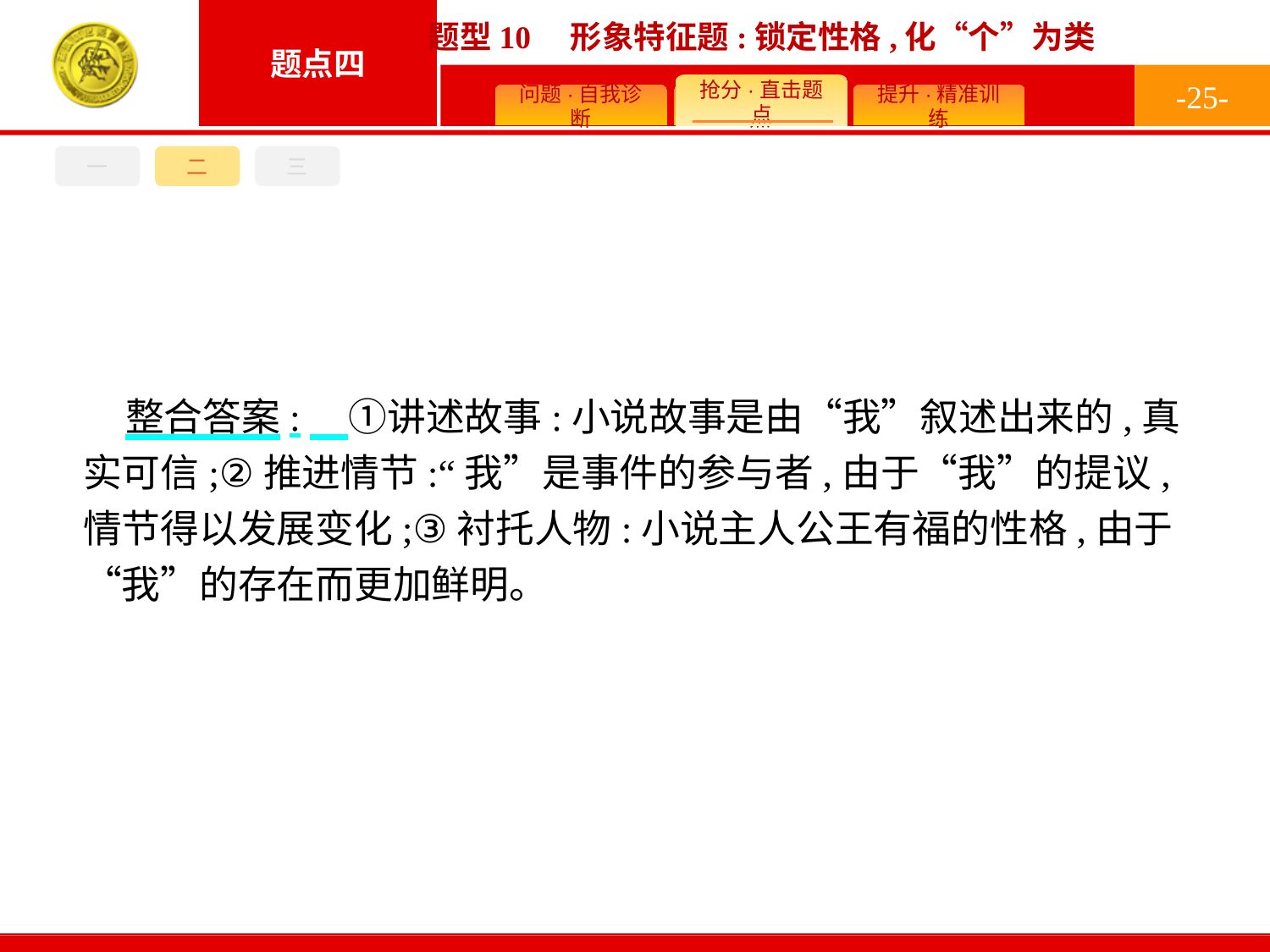

-25-
三
一
二
整合答案:　①讲述故事:小说故事是由“我”叙述出来的,真实可信;②推进情节:“我”是事件的参与者,由于“我”的提议,情节得以发展变化;③衬托人物:小说主人公王有福的性格,由于“我”的存在而更加鲜明。